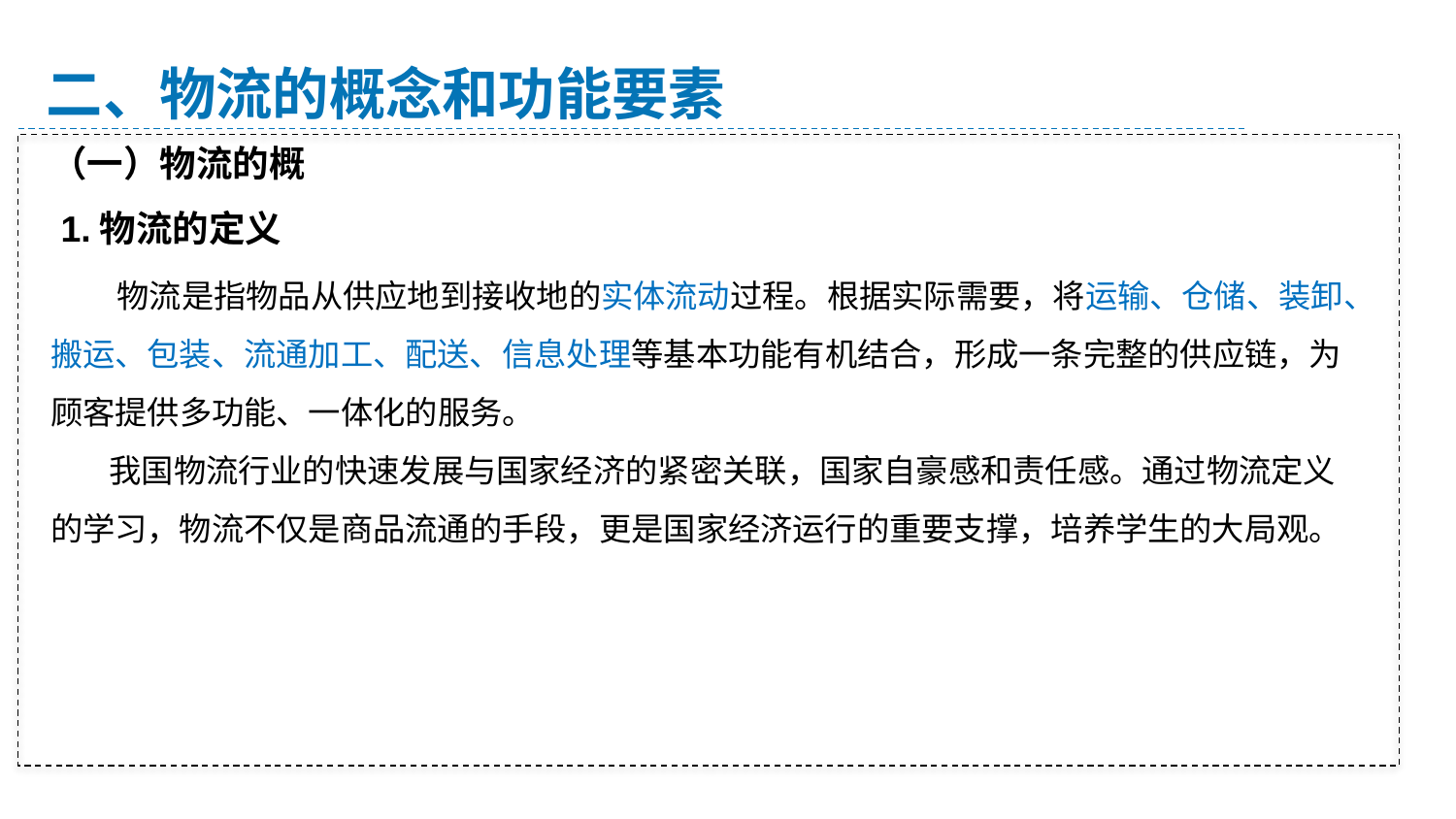

二、物流的概念和功能要素
（一）物流的概
 1.物流的定义
       物流是指物品从供应地到接收地的实体流动过程。根据实际需要，将运输、仓储、装卸、搬运、包装、流通加工、配送、信息处理等基本功能有机结合，形成一条完整的供应链，为顾客提供多功能、一体化的服务。
       我国物流行业的快速发展与国家经济的紧密关联，国家自豪感和责任感。通过物流定义的学习，物流不仅是商品流通的手段，更是国家经济运行的重要支撑，培养学生的大局观。